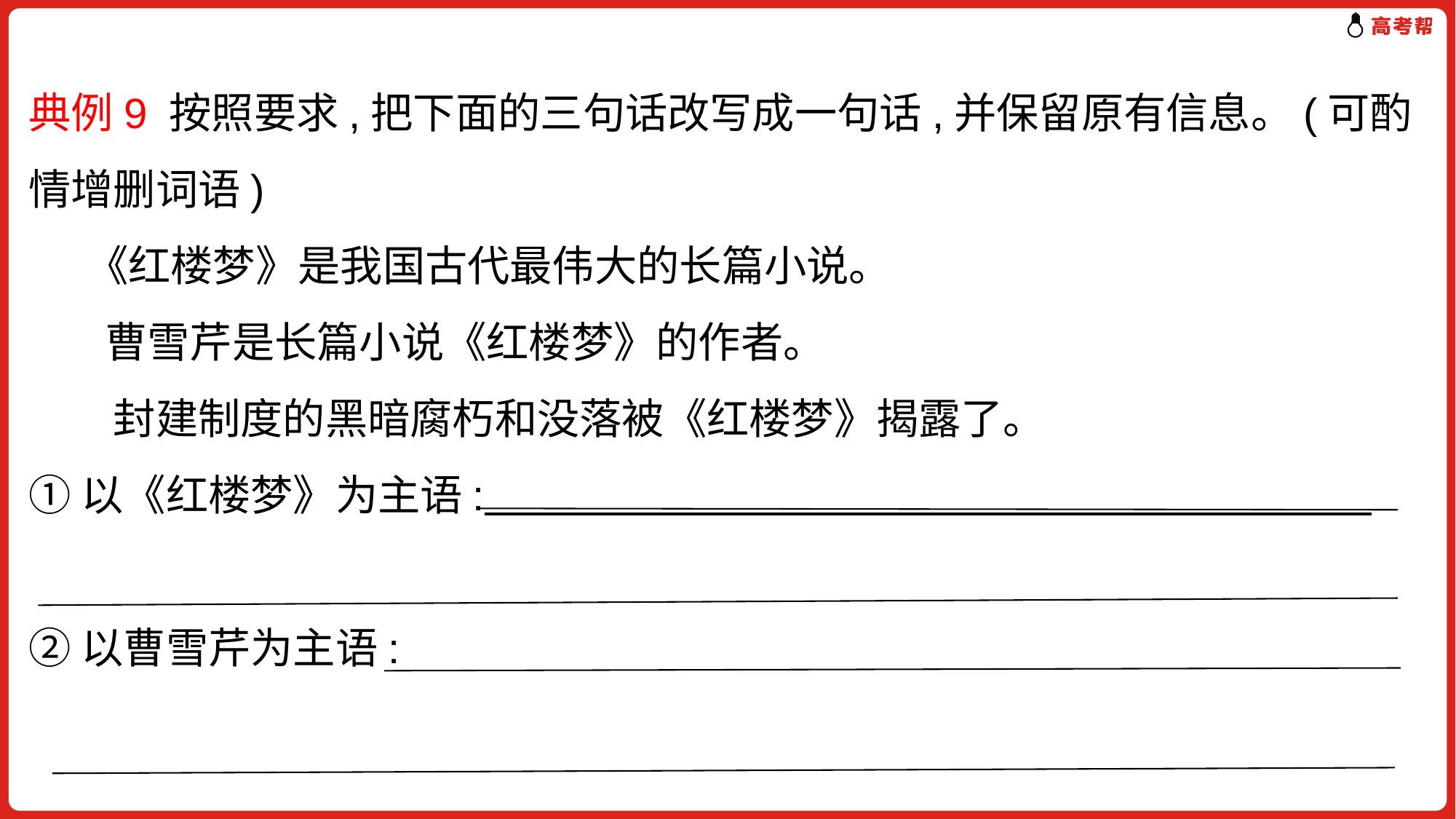

典例9 按照要求,把下面的三句话改写成一句话,并保留原有信息。(可酌情增删词语)
     《红楼梦》是我国古代最伟大的长篇小说。
       曹雪芹是长篇小说《红楼梦》的作者。
　　封建制度的黑暗腐朽和没落被《红楼梦》揭露了。
①以《红楼梦》为主语:

②以曹雪芹为主语: